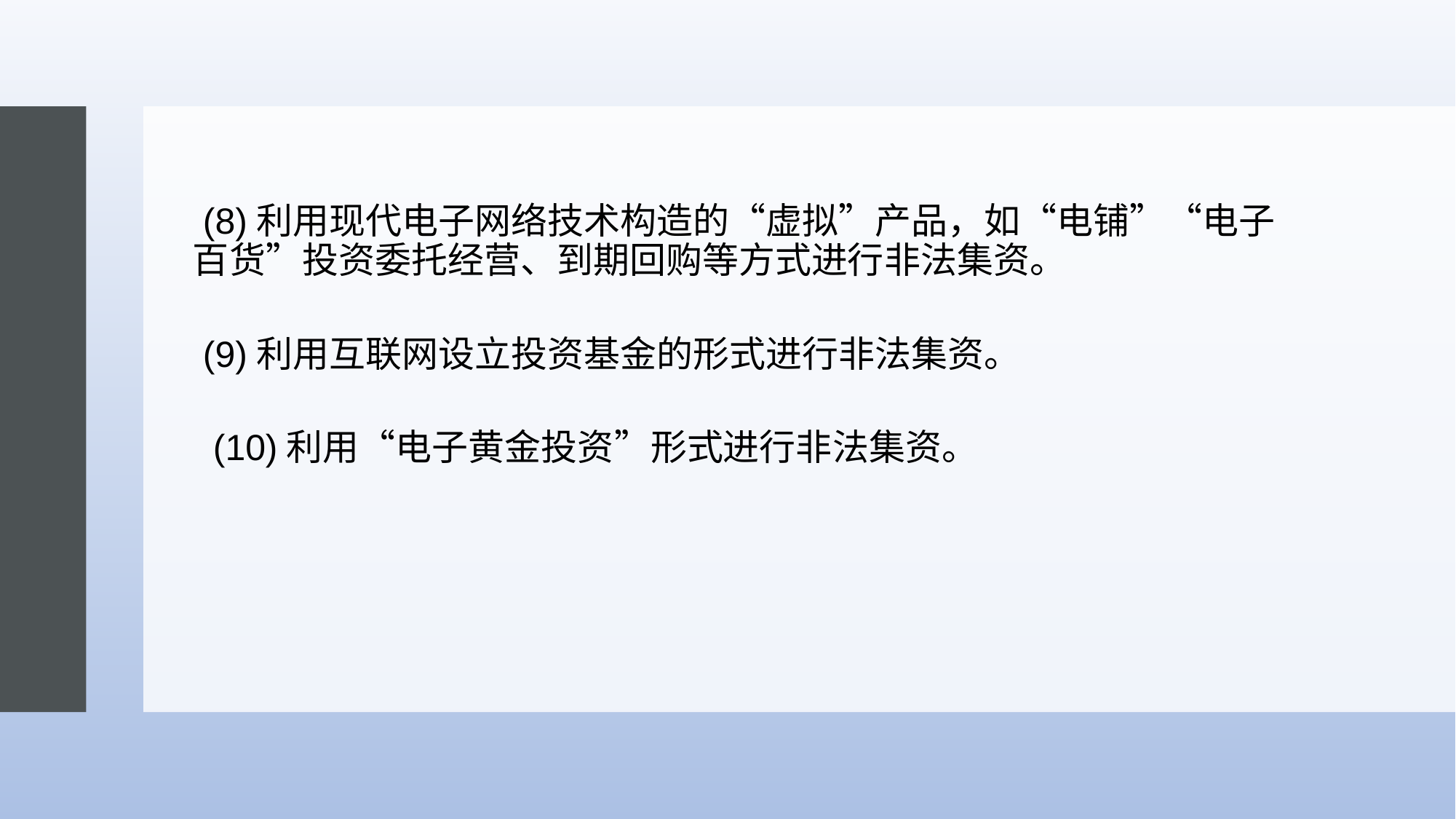

#

 (8)利用现代电子网络技术构造的“虚拟”产品，如“电铺”“电子百货”投资委托经营、到期回购等方式进行非法集资。
 (9)利用互联网设立投资基金的形式进行非法集资。
  (10)利用“电子黄金投资”形式进行非法集资。